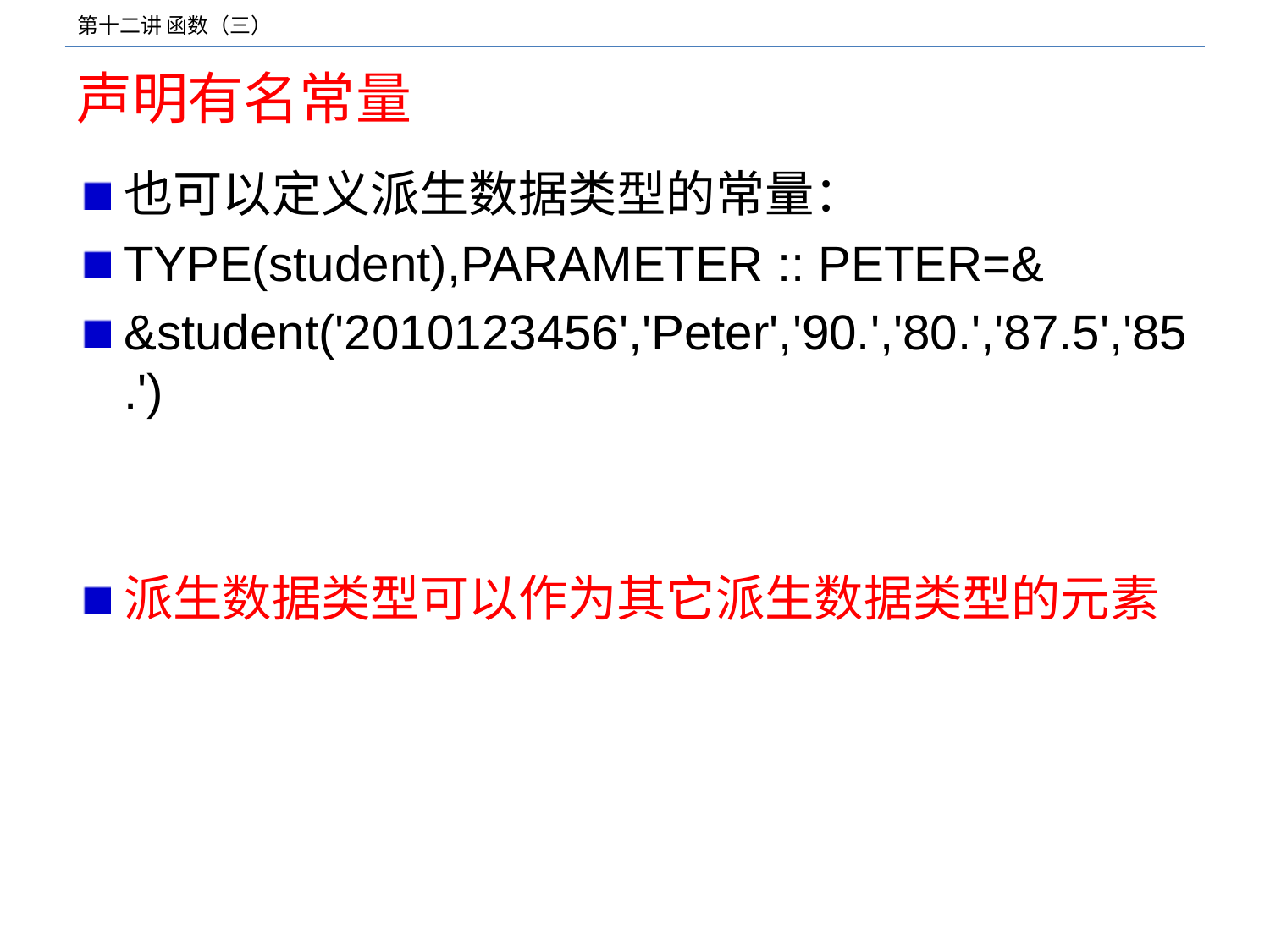

# 声明有名常量
也可以定义派生数据类型的常量：
TYPE(student),PARAMETER :: PETER=&
&student('2010123456','Peter','90.','80.','87.5','85.')

派生数据类型可以作为其它派生数据类型的元素